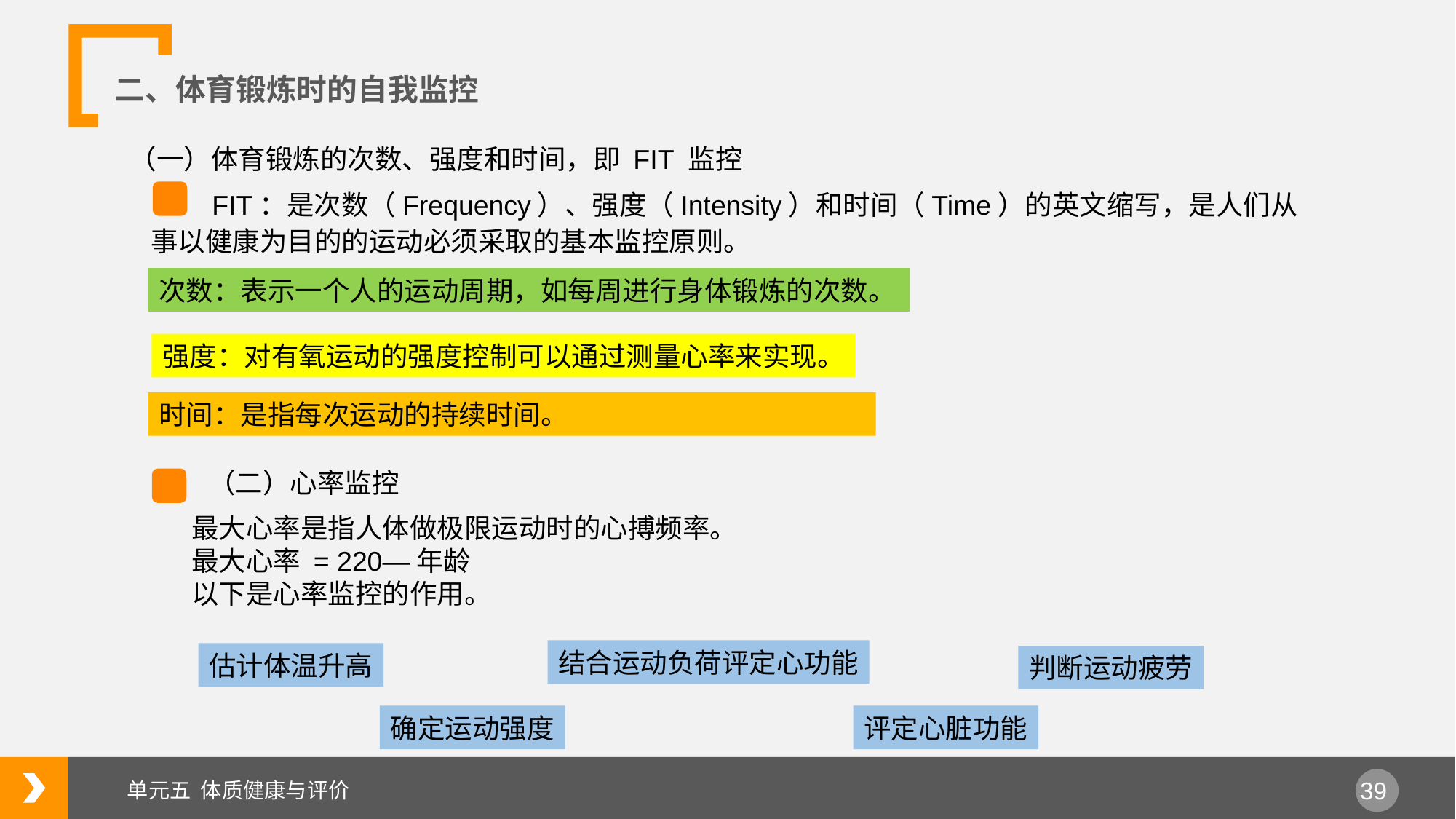

二、体育锻炼时的自我监控
（一）体育锻炼的次数、强度和时间，即 FIT 监控
        FIT：是次数（Frequency）、强度（Intensity）和时间（Time）的英文缩写，是人们从事以健康为目的的运动必须采取的基本监控原则。

次数：表示一个人的运动周期，如每周进行身体锻炼的次数。
强度：对有氧运动的强度控制可以通过测量心率来实现。
时间：是指每次运动的持续时间。
（二）心率监控

最大心率是指人体做极限运动时的心搏频率。
最大心率 = 220—年龄
以下是心率监控的作用。
结合运动负荷评定心功能
估计体温升高
判断运动疲劳
确定运动强度
评定心脏功能
单元五  体质健康与评价